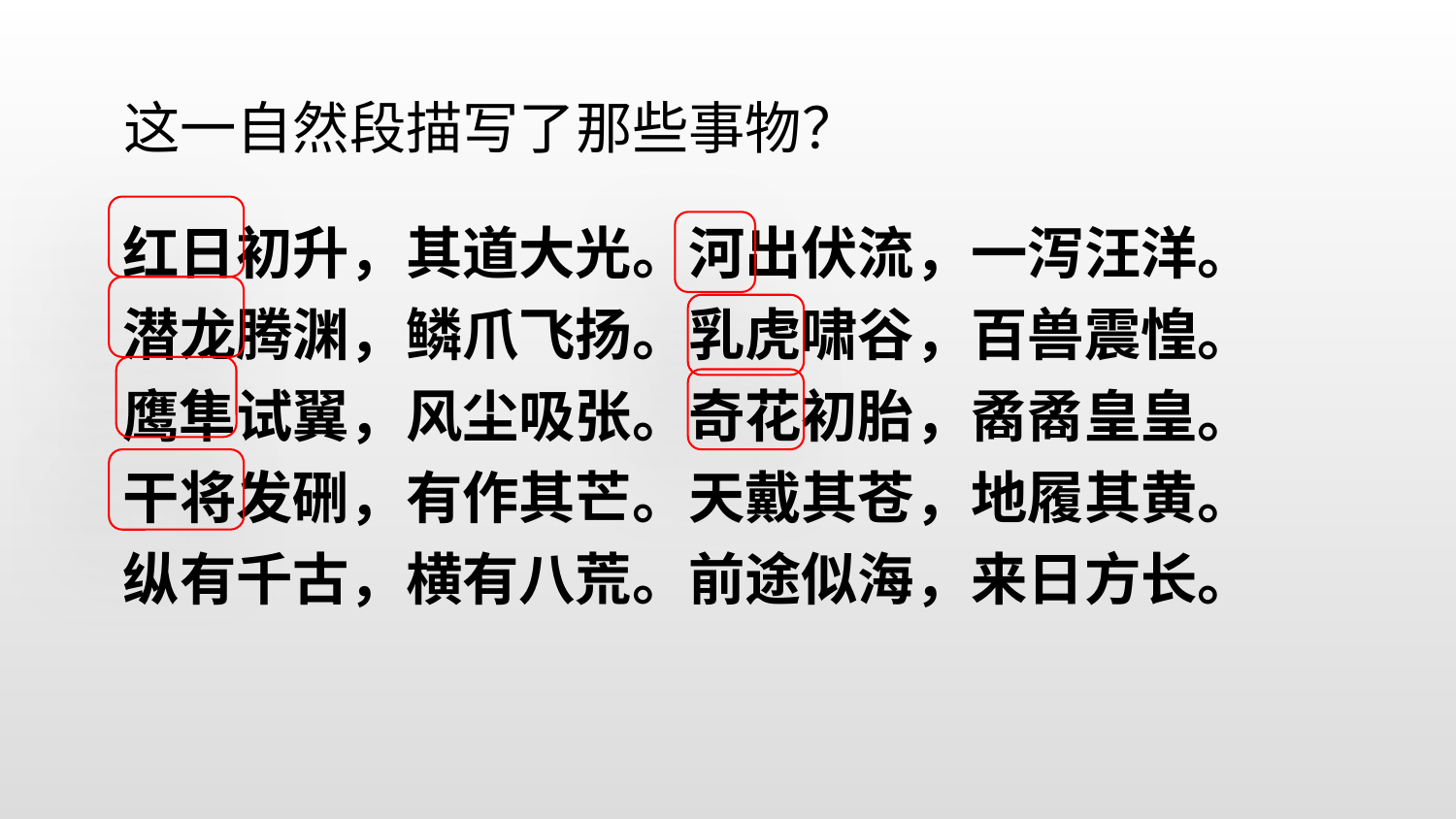

这一自然段描写了那些事物？
红日初升，其道大光。河出伏流，一泻汪洋。潜龙腾渊，鳞爪飞扬。乳虎啸谷，百兽震惶。鹰隼试翼，风尘吸张。奇花初胎，矞矞皇皇。干将发硎，有作其芒。天戴其苍，地履其黄。纵有千古，横有八荒。前途似海，来日方长。